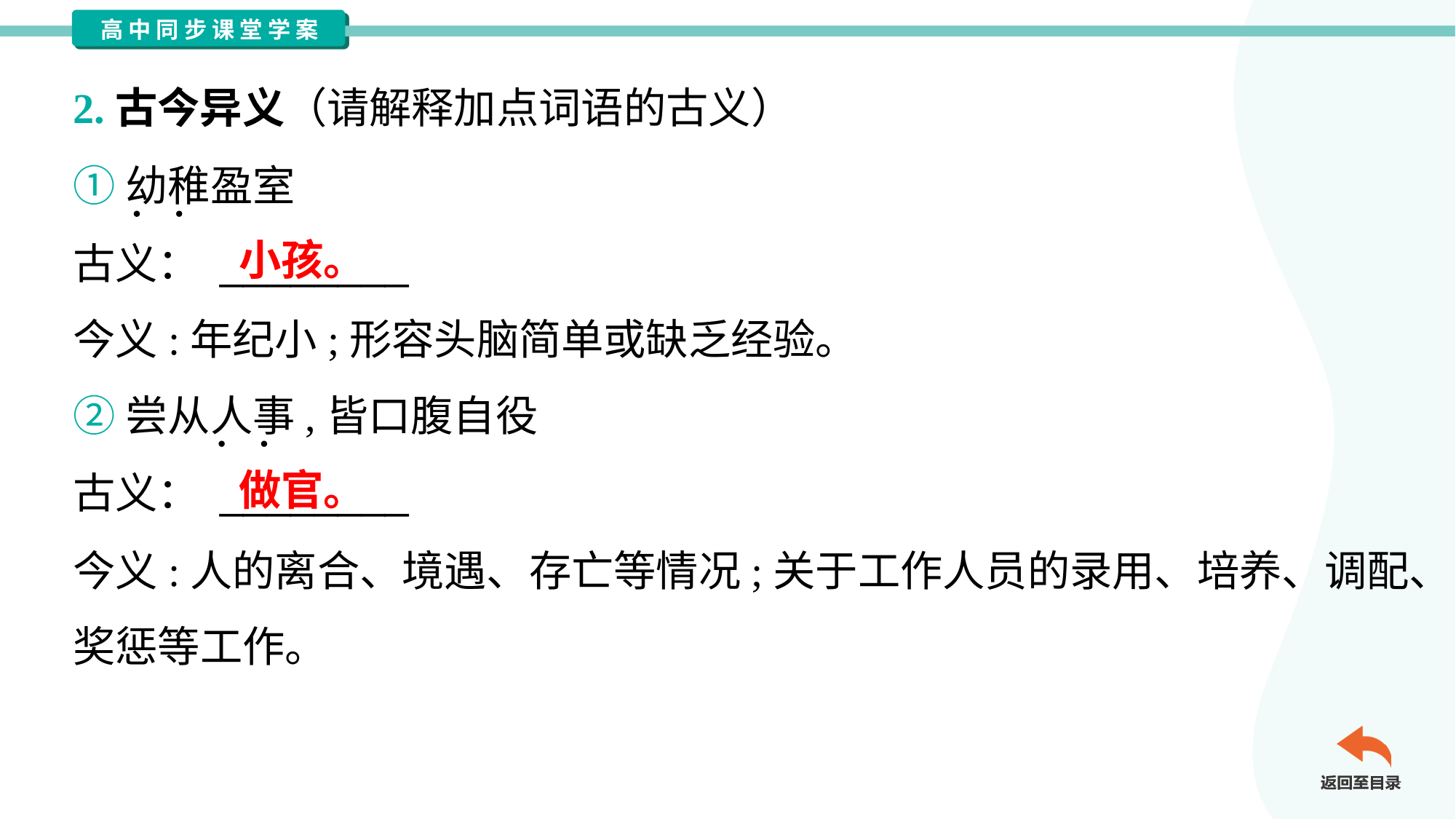

2.古今异义（请解释加点词语的古义）
①幼稚盈室
古义： ________
今义:年纪小;形容头脑简单或缺乏经验。
小孩。

②尝从人事,皆口腹自役
古义： ________
今义:人的离合、境遇、存亡等情况;关于工作人员的录用、培养、调配、
奖惩等工作。
做官。